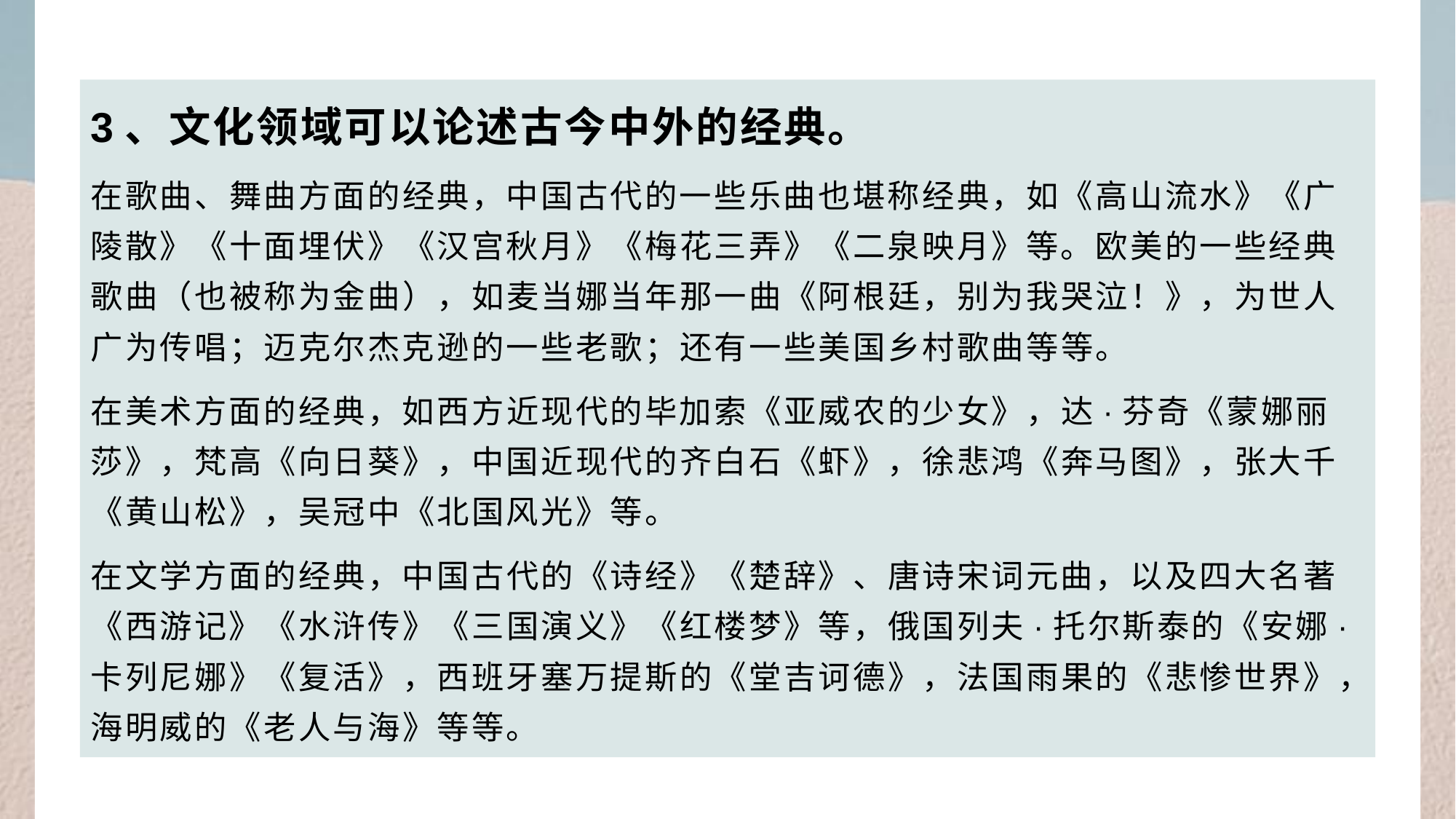

3、文化领域可以论述古今中外的经典。
在歌曲、舞曲方面的经典，中国古代的一些乐曲也堪称经典，如《高山流水》《广陵散》《十面埋伏》《汉宫秋月》《梅花三弄》《二泉映月》等。欧美的一些经典歌曲（也被称为金曲），如麦当娜当年那一曲《阿根廷，别为我哭泣！》，为世人广为传唱；迈克尔杰克逊的一些老歌；还有一些美国乡村歌曲等等。
在美术方面的经典，如西方近现代的毕加索《亚威农的少女》，达·芬奇《蒙娜丽莎》，梵高《向日葵》，中国近现代的齐白石《虾》，徐悲鸿《奔马图》，张大千《黄山松》，吴冠中《北国风光》等。
在文学方面的经典，中国古代的《诗经》《楚辞》、唐诗宋词元曲，以及四大名著《西游记》《水浒传》《三国演义》《红楼梦》等，俄国列夫·托尔斯泰的《安娜·卡列尼娜》《复活》，西班牙塞万提斯的《堂吉诃德》，法国雨果的《悲惨世界》，海明威的《老人与海》等等。